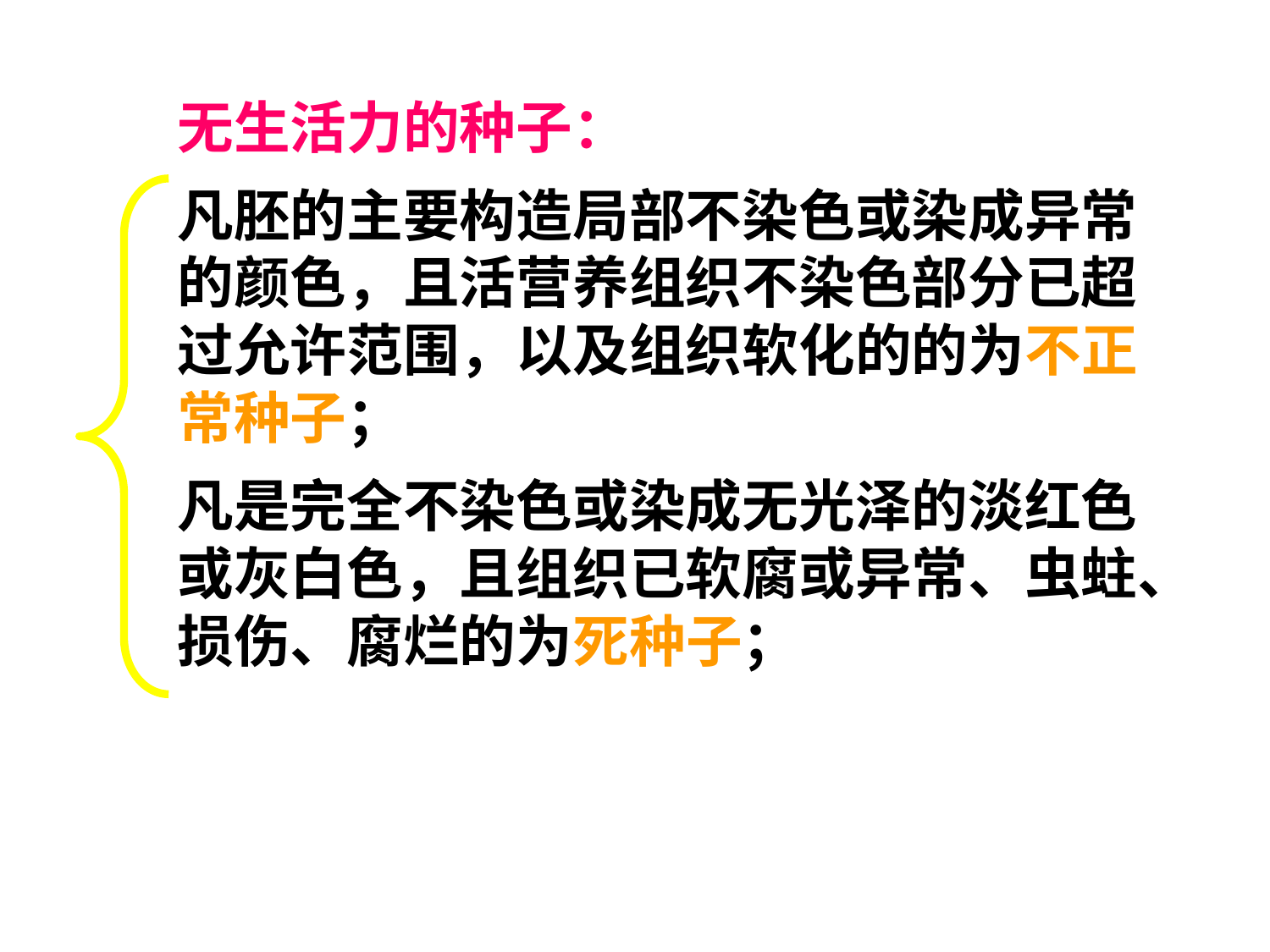

无生活力的种子：
凡胚的主要构造局部不染色或染成异常的颜色，且活营养组织不染色部分已超过允许范围，以及组织软化的的为不正常种子；
凡是完全不染色或染成无光泽的淡红色或灰白色，且组织已软腐或异常、虫蛀、损伤、腐烂的为死种子；